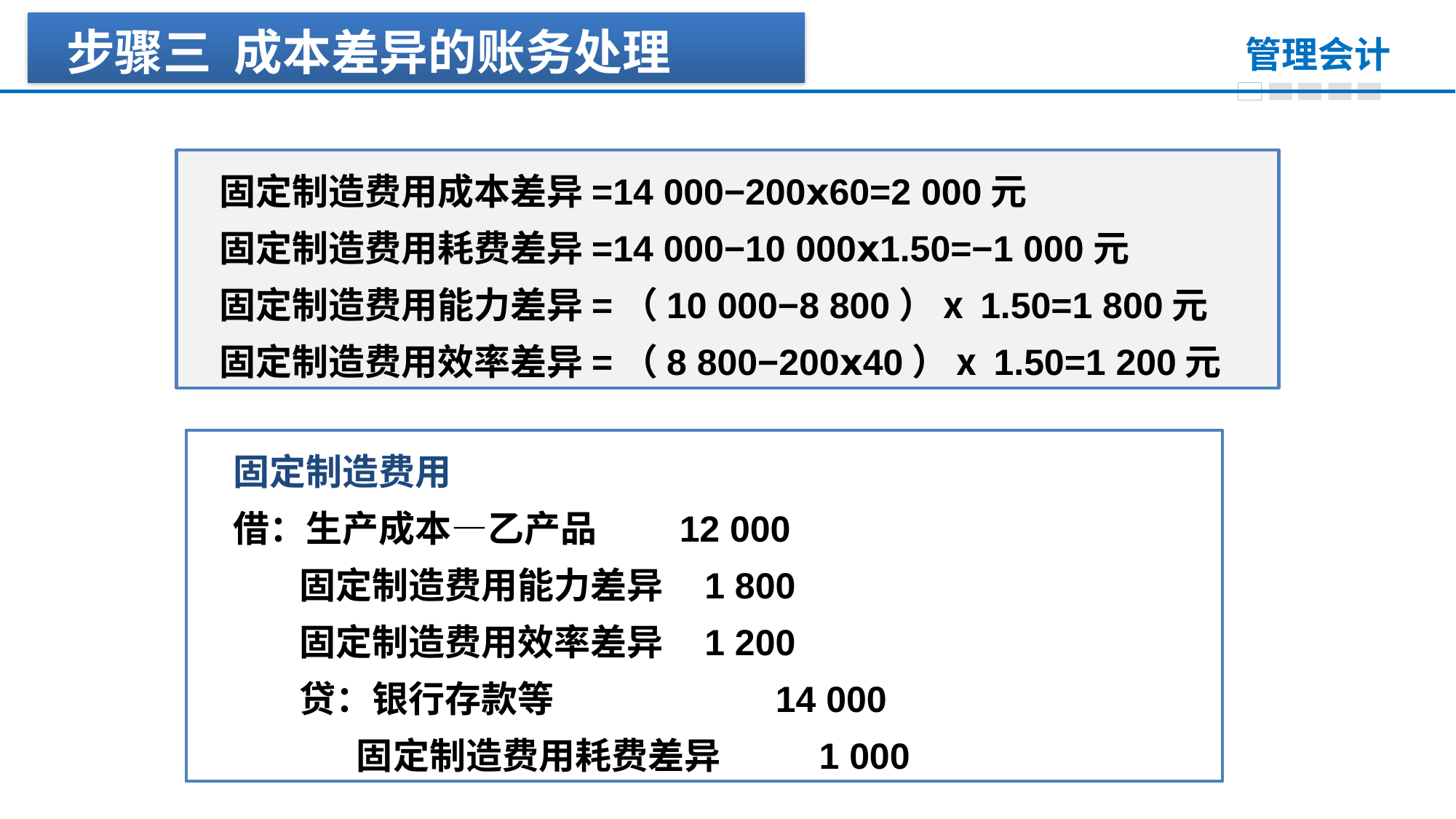

步骤三  成本差异的账务处理
固定制造费用成本差异=14 000−200ⅹ60=2 000元
固定制造费用耗费差异=14 000−10 000ⅹ1.50=−1 000元
固定制造费用能力差异=（10 000−8 800）ⅹ1.50=1 800元
固定制造费用效率差异=（8 800−200ⅹ40）ⅹ1.50=1 200元
固定制造费用
借：生产成本—乙产品         12 000
       固定制造费用能力差异    1 800
       固定制造费用效率差异    1 200
       贷：银行存款等                          14 000
              固定制造费用耗费差异           1 000